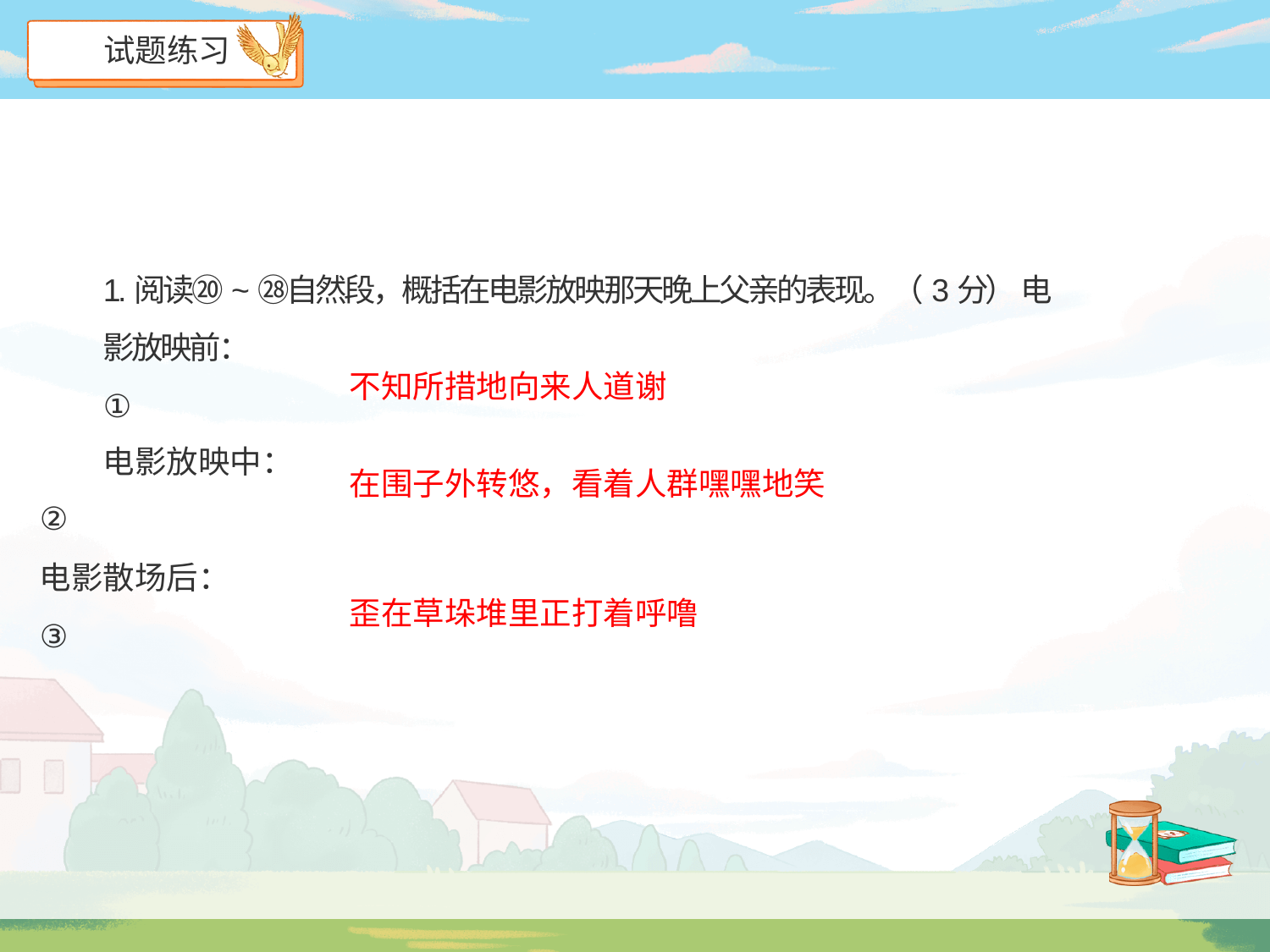

# 试题练习
1.阅读⑳~㉘自然段，概括在电影放映那天晚上父亲的表现。（3分） 电影放映前：
①
不知所措地向来人道谢
电影放映中：
在围子外转悠，看着人群嘿嘿地笑
②
电影散场后：
③
歪在草垛堆里正打着呼噜